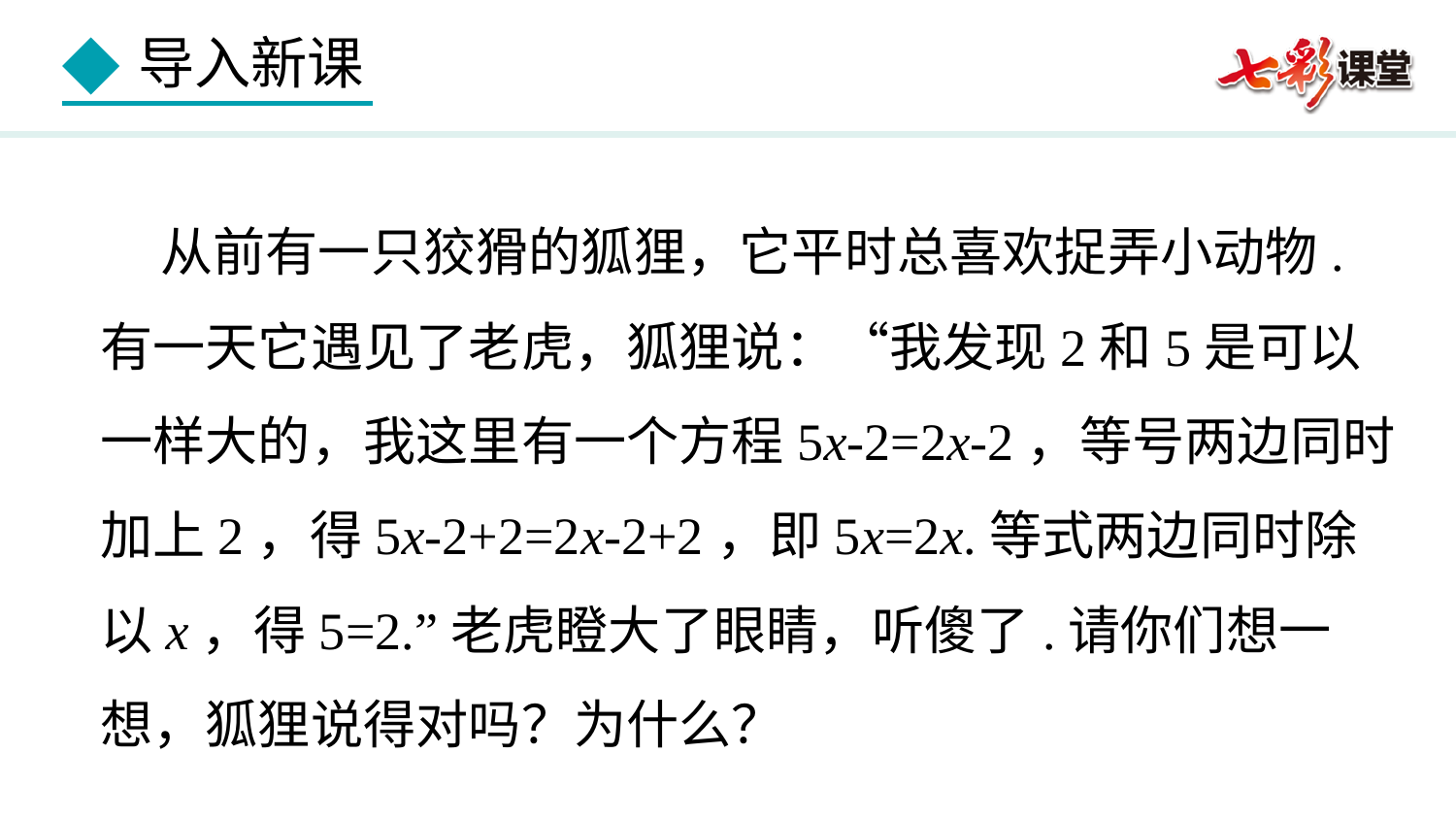

从前有一只狡猾的狐狸，它平时总喜欢捉弄小动物.有一天它遇见了老虎，狐狸说：“我发现2和5是可以一样大的，我这里有一个方程5x-2=2x-2，等号两边同时加上2，得5x-2+2=2x-2+2，即5x=2x.等式两边同时除以x，得5=2.”老虎瞪大了眼睛，听傻了.请你们想一想，狐狸说得对吗？为什么？